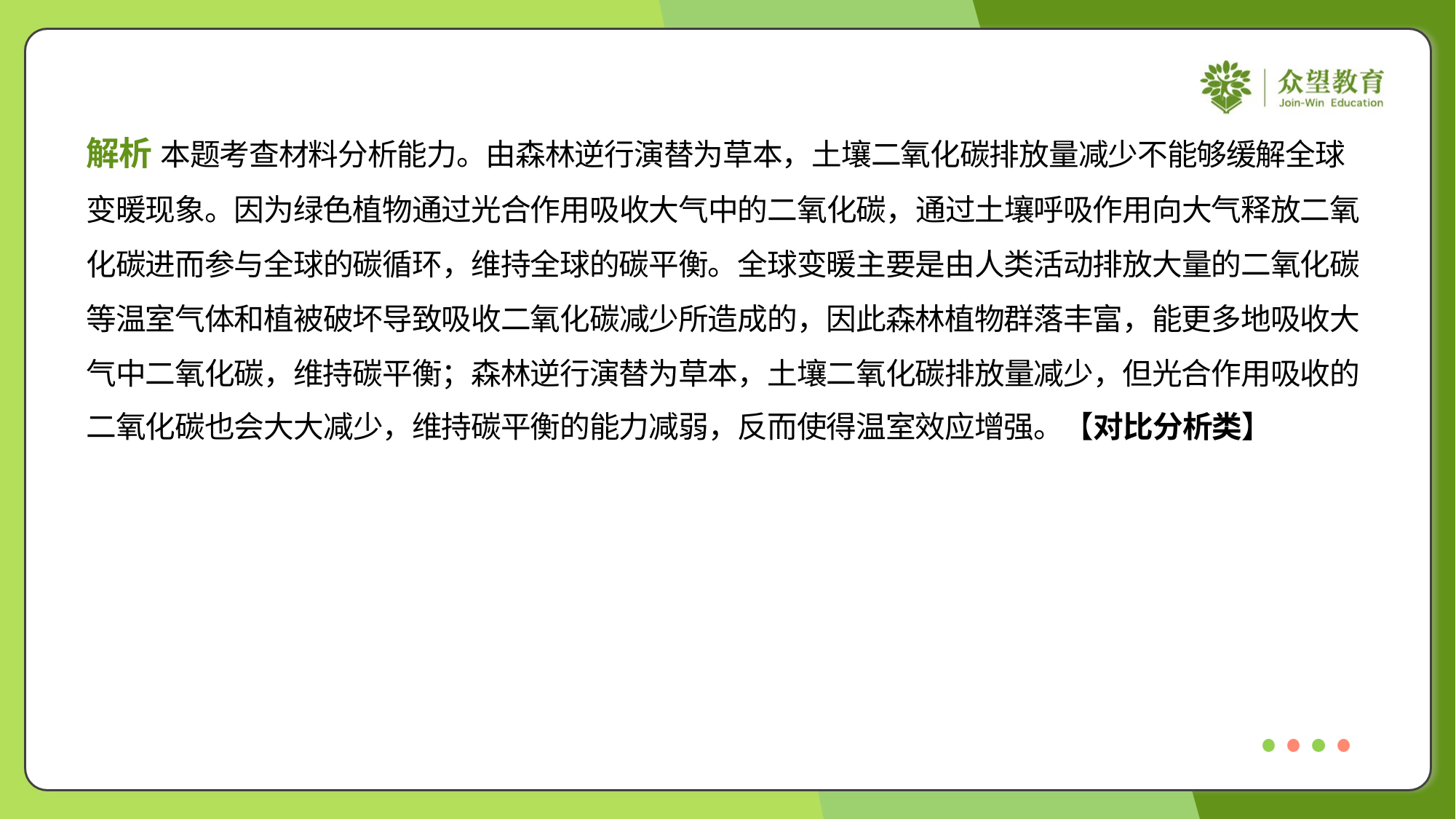

解析 本题考查材料分析能力。由森林逆行演替为草本，土壤二氧化碳排放量减少不能够缓解全球
变暖现象。因为绿色植物通过光合作用吸收大气中的二氧化碳，通过土壤呼吸作用向大气释放二氧
化碳进而参与全球的碳循环，维持全球的碳平衡。全球变暖主要是由人类活动排放大量的二氧化碳
等温室气体和植被破坏导致吸收二氧化碳减少所造成的，因此森林植物群落丰富，能更多地吸收大
气中二氧化碳，维持碳平衡；森林逆行演替为草本，土壤二氧化碳排放量减少，但光合作用吸收的
二氧化碳也会大大减少，维持碳平衡的能力减弱，反而使得温室效应增强。【对比分析类】